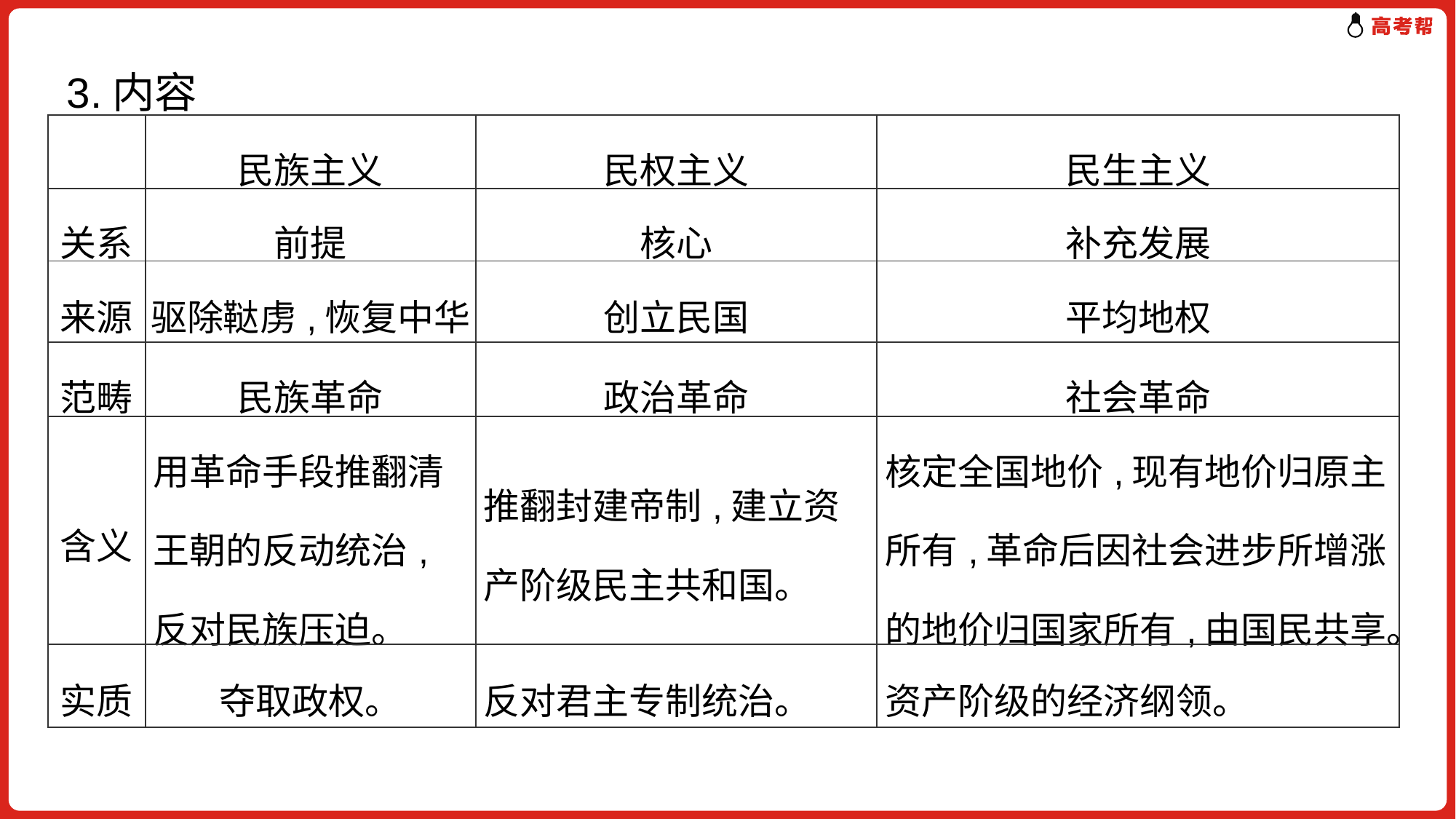

3.内容

|  | 民族主义 | 民权主义 | 民生主义 |
| --- | --- | --- | --- |
| 关系 | 前提 | 核心 | 补充发展 |
| 来源 | 驱除鞑虏,恢复中华 | 创立民国 | 平均地权 |
| 范畴 | 民族革命 | 政治革命 | 社会革命 |
| 含义 | 用革命手段推翻清王朝的反动统治,反对民族压迫。 | 推翻封建帝制,建立资产阶级民主共和国。 | 核定全国地价,现有地价归原主所有,革命后因社会进步所增涨的地价归国家所有,由国民共享。 |
| 实质 | 夺取政权。 | 反对君主专制统治。 | 资产阶级的经济纲领。 |